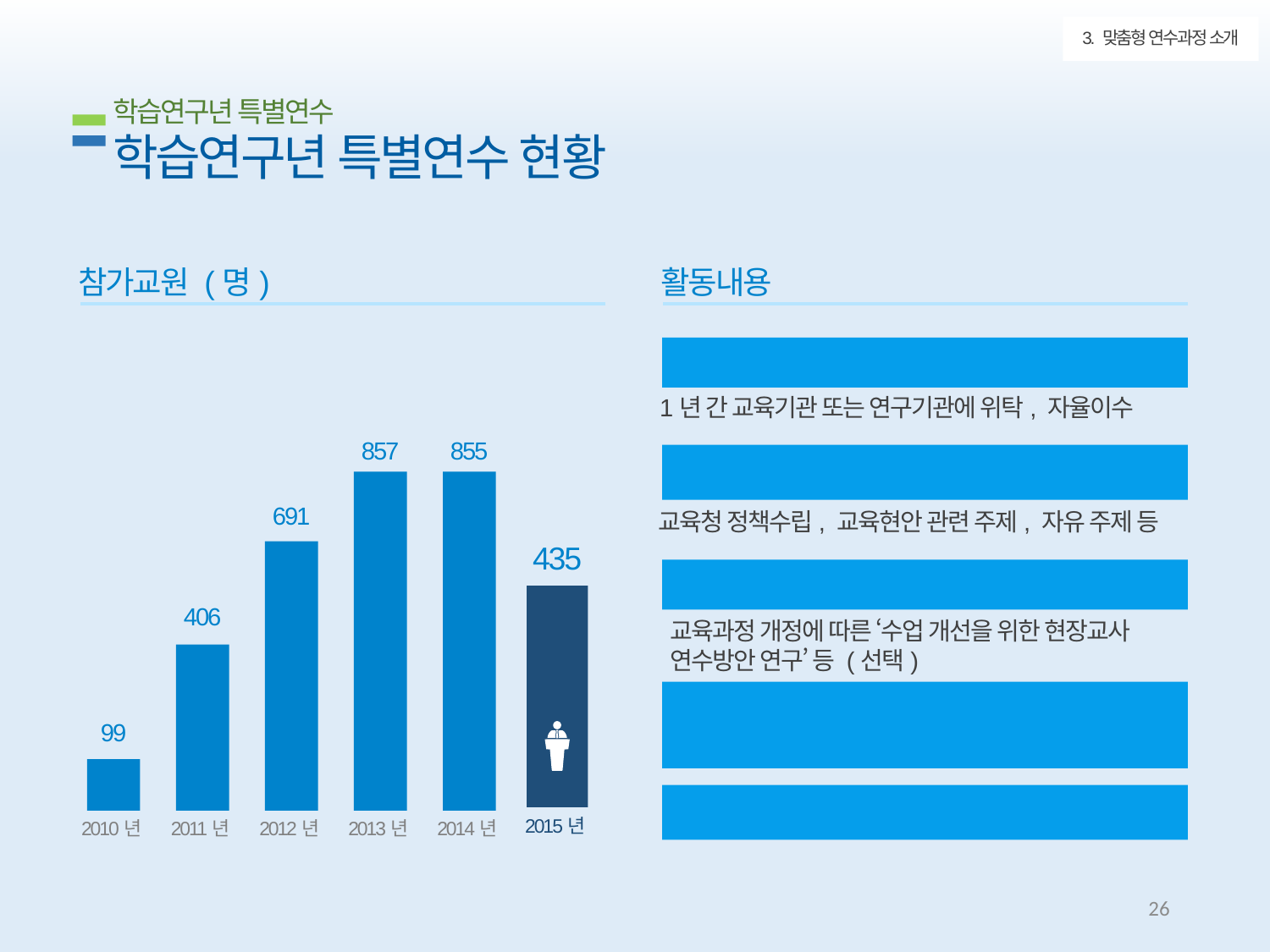

3. 맞춤형 연수과정 소개
학습연구년 특별연수

학습연구년 특별연수 현황

참가교원 (명)
활동내용
자기개발을 위한 다양한 연수
1년 간 교육기관 또는 연구기관에 위탁, 자율이수
857

2013년
855

2014년
교육과 관련된 연구활동
교육청 정책수립, 교육현안 관련 주제, 자유 주제 등
691

2012년
435

2015년

교육부 추진 각종 연구과제 참여
교육과정 개정에 따른 ‘수업 개선을 위한 현장교사
연수방안 연구’ 등 (선택)
406

2011년
학습연구년 기간의
급여, 호봉, 교육경력 100% 인정
99

2010년
연구비 일부 지원
26